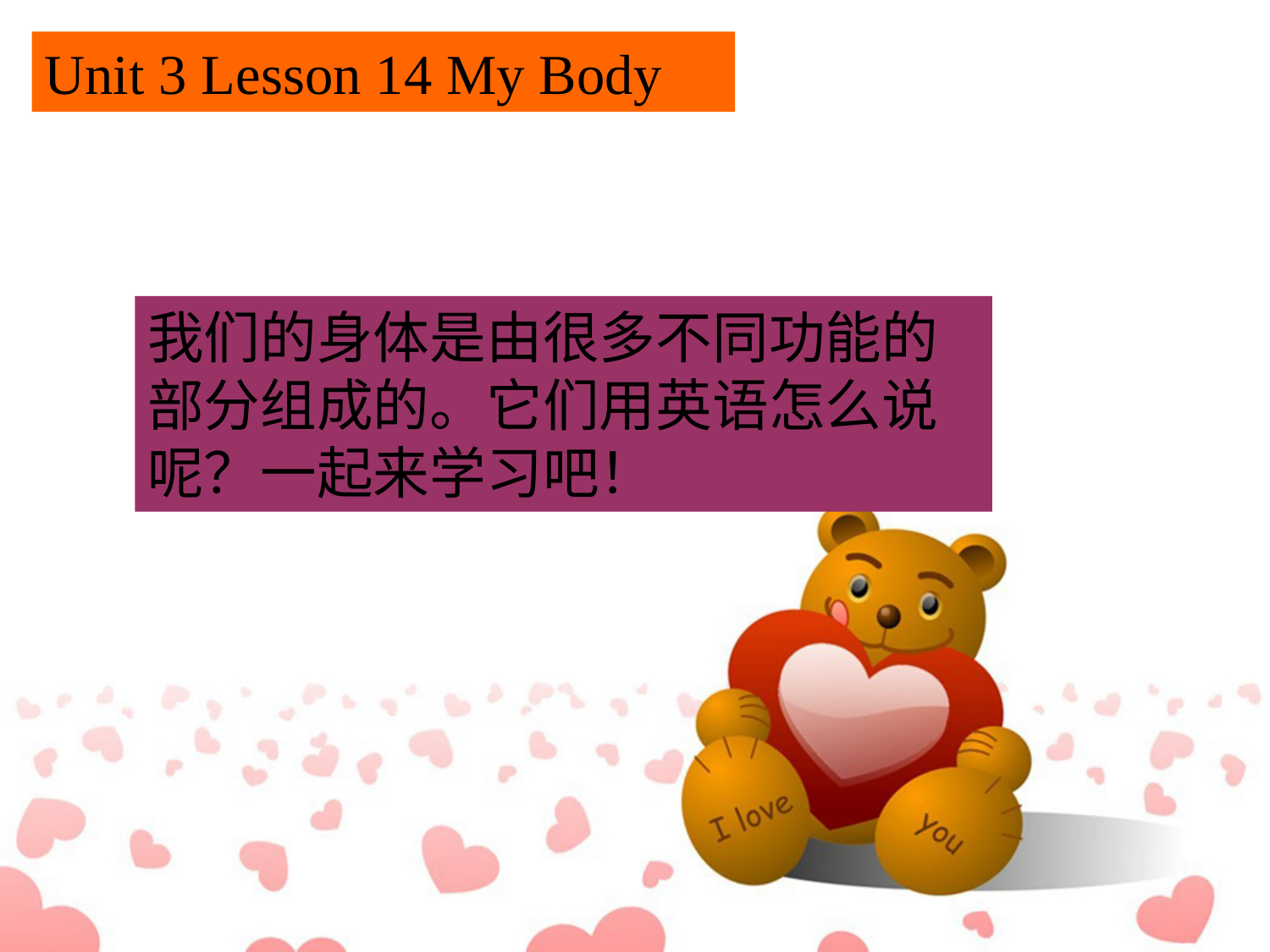

Unit 3 Lesson 14 My Body
我们的身体是由很多不同功能的部分组成的。它们用英语怎么说呢？一起来学习吧！